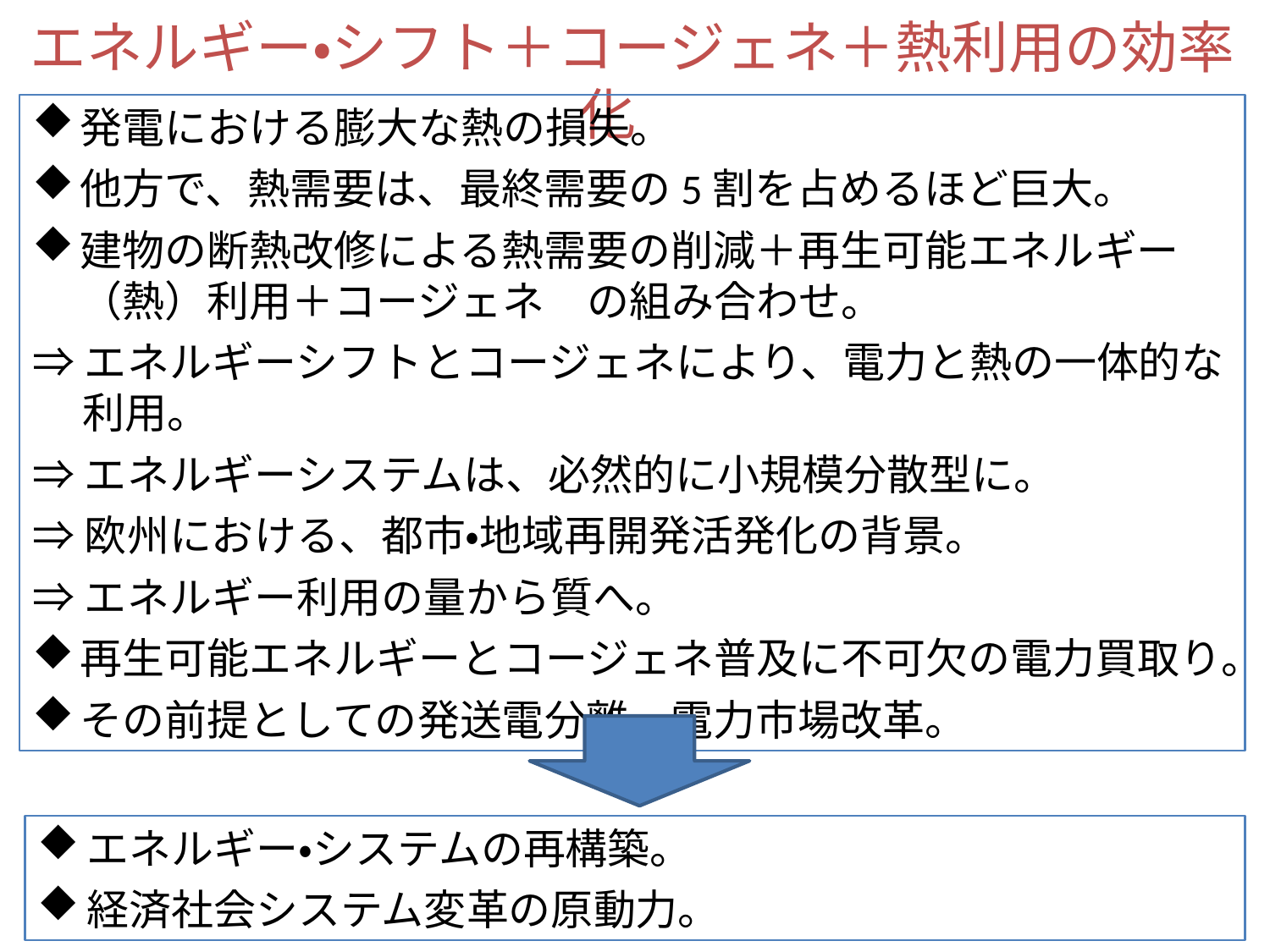

エネルギー・シフト＋コージェネ＋熱利用の効率化
発電における膨大な熱の損失。
他方で、熱需要は、最終需要の5割を占めるほど巨大。
建物の断熱改修による熱需要の削減＋再生可能エネルギー（熱）利用＋コージェネ　の組み合わせ。
⇒エネルギーシフトとコージェネにより、電力と熱の一体的な利用。
⇒エネルギーシステムは、必然的に小規模分散型に。
⇒欧州における、都市・地域再開発活発化の背景。
⇒エネルギー利用の量から質へ。
再生可能エネルギーとコージェネ普及に不可欠の電力買取り。
その前提としての発送電分離、電力市場改革。

エネルギー・システムの再構築。
経済社会システム変革の原動力。